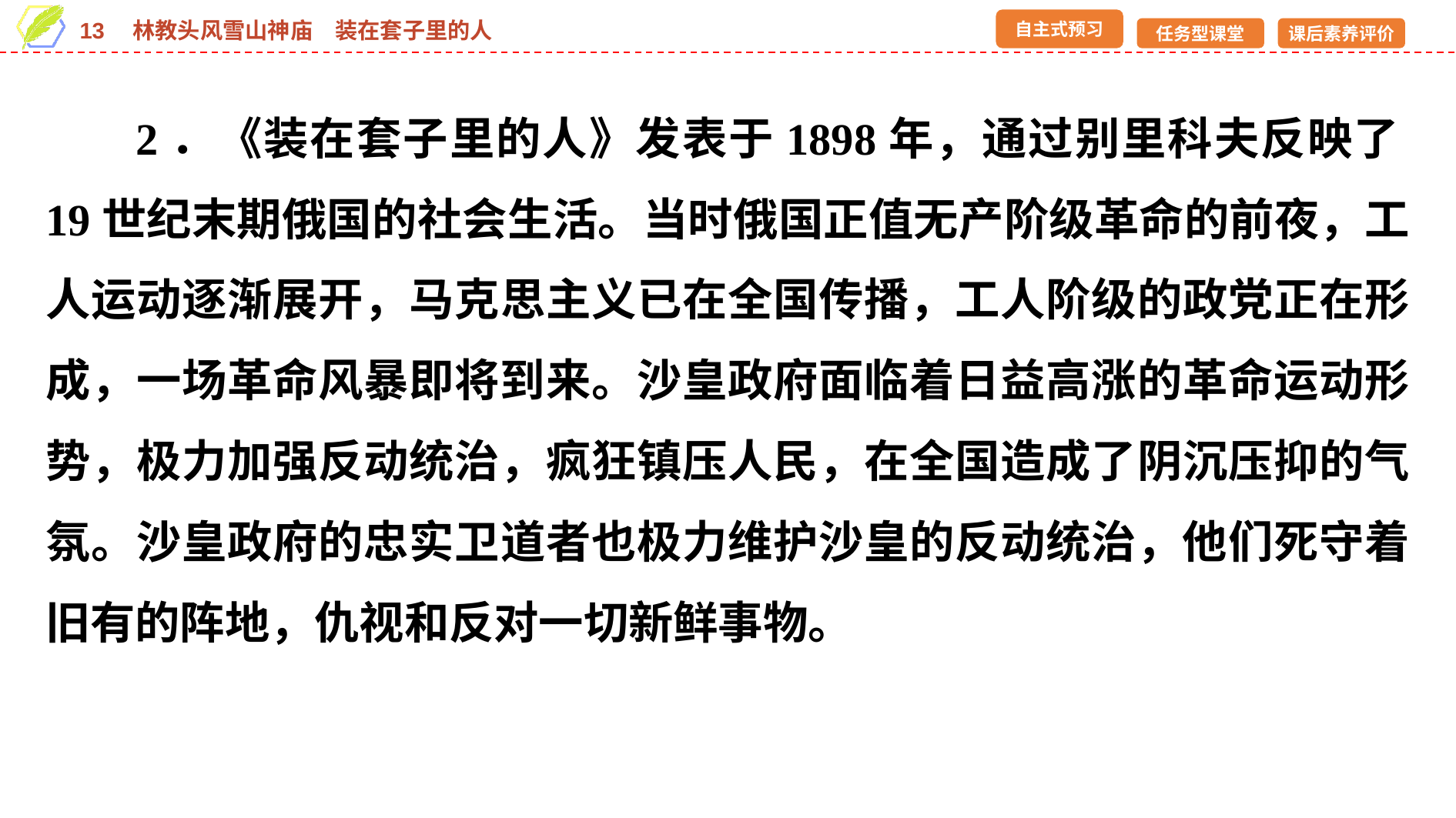

2．《装在套子里的人》发表于1898年，通过别里科夫反映了19世纪末期俄国的社会生活。当时俄国正值无产阶级革命的前夜，工人运动逐渐展开，马克思主义已在全国传播，工人阶级的政党正在形成，一场革命风暴即将到来。沙皇政府面临着日益高涨的革命运动形势，极力加强反动统治，疯狂镇压人民，在全国造成了阴沉压抑的气氛。沙皇政府的忠实卫道者也极力维护沙皇的反动统治，他们死守着旧有的阵地，仇视和反对一切新鲜事物。